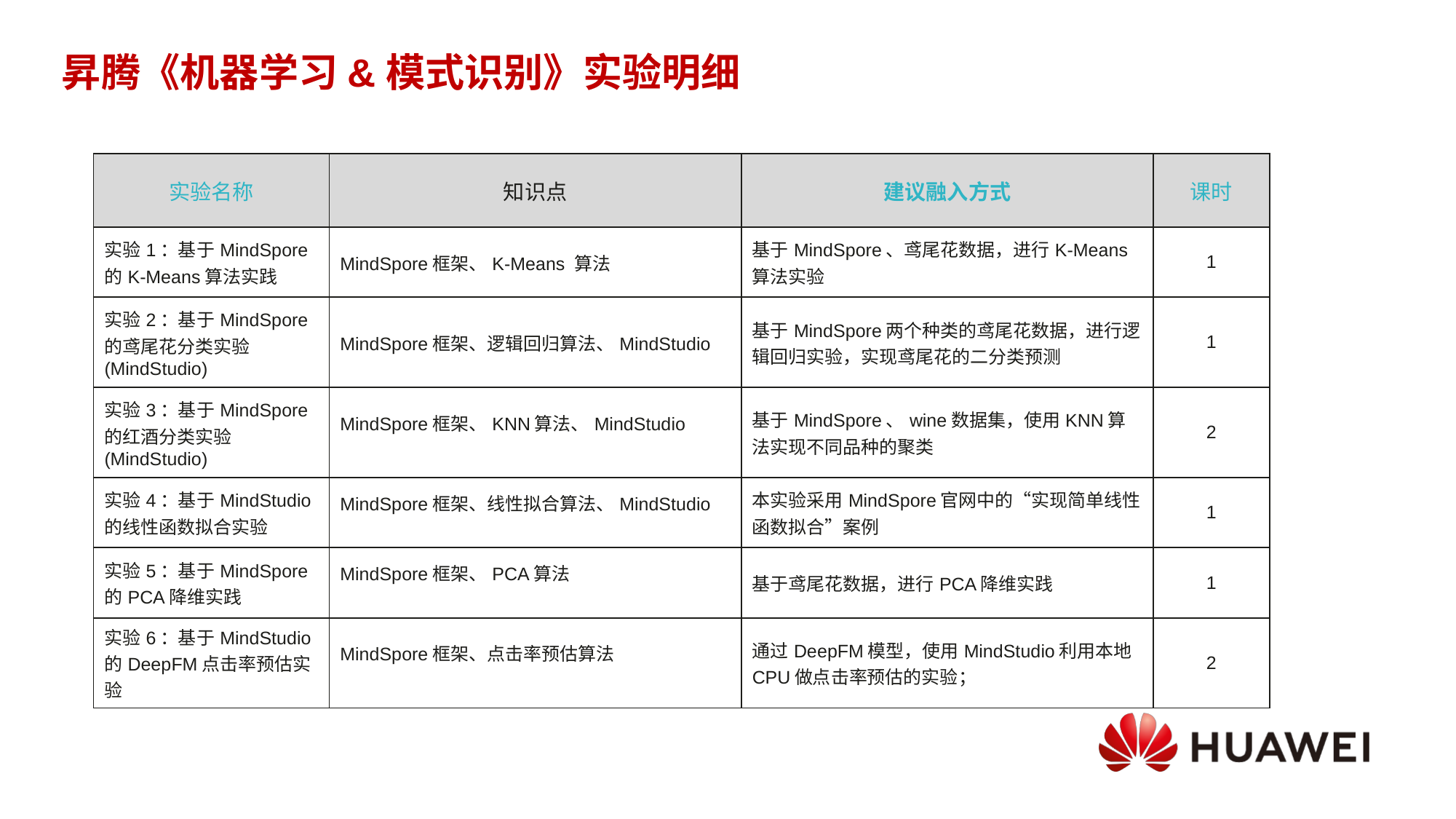

# 昇腾《机器学习&模式识别》实验明细
| 实验名称 | 知识点 | 建议融入方式 | 课时 |
| --- | --- | --- | --- |
| 实验1：基于MindSpore的K-Means算法实践 | MindSpore框架、K-Means 算法 | 基于MindSpore、鸢尾花数据，进行K-Means算法实验 | 1 |
| 实验2：基于MindSpore的鸢尾花分类实验(MindStudio) | MindSpore框架、逻辑回归算法、MindStudio | 基于MindSpore两个种类的鸢尾花数据，进行逻辑回归实验，实现鸢尾花的二分类预测 | 1 |
| 实验3：基于MindSpore的红酒分类实验(MindStudio) | MindSpore框架、KNN算法、MindStudio | 基于MindSpore、wine数据集，使用KNN算法实现不同品种的聚类 | 2 |
| 实验4：基于MindStudio的线性函数拟合实验 | MindSpore框架、线性拟合算法、MindStudio | 本实验采用MindSpore官网中的“实现简单线性函数拟合”案例 | 1 |
| 实验5：基于MindSpore的PCA降维实践 | MindSpore框架、PCA算法 | 基于鸢尾花数据，进行PCA降维实践 | 1 |
| 实验6：基于MindStudio的DeepFM点击率预估实验 | MindSpore框架、点击率预估算法 | 通过DeepFM模型，使用MindStudio利用本地CPU做点击率预估的实验； | 2 |